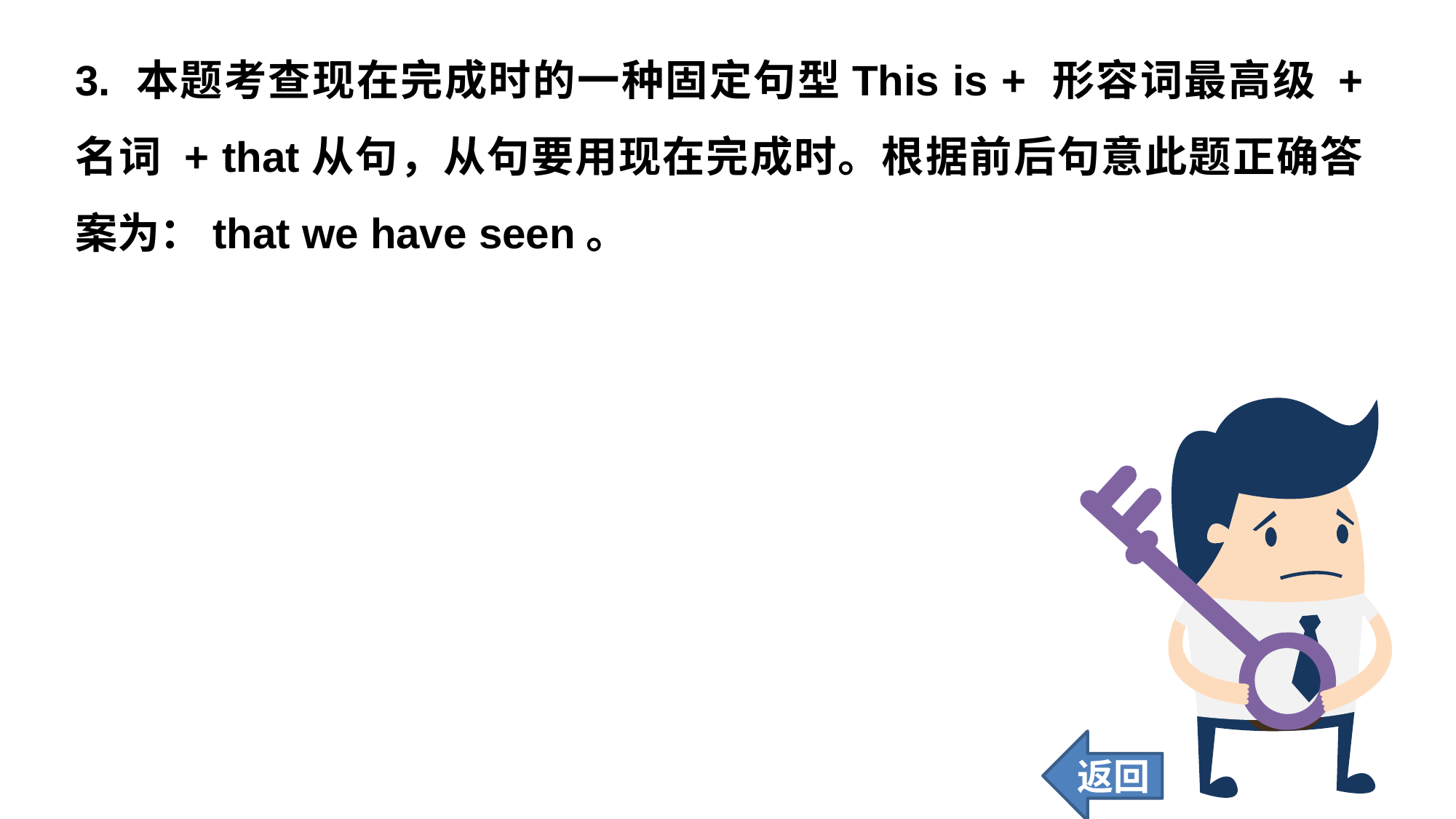

3. 本题考查现在完成时的一种固定句型This is + 形容词最高级 + 名词 + that从句，从句要用现在完成时。根据前后句意此题正确答案为：that we have seen。

返回
70